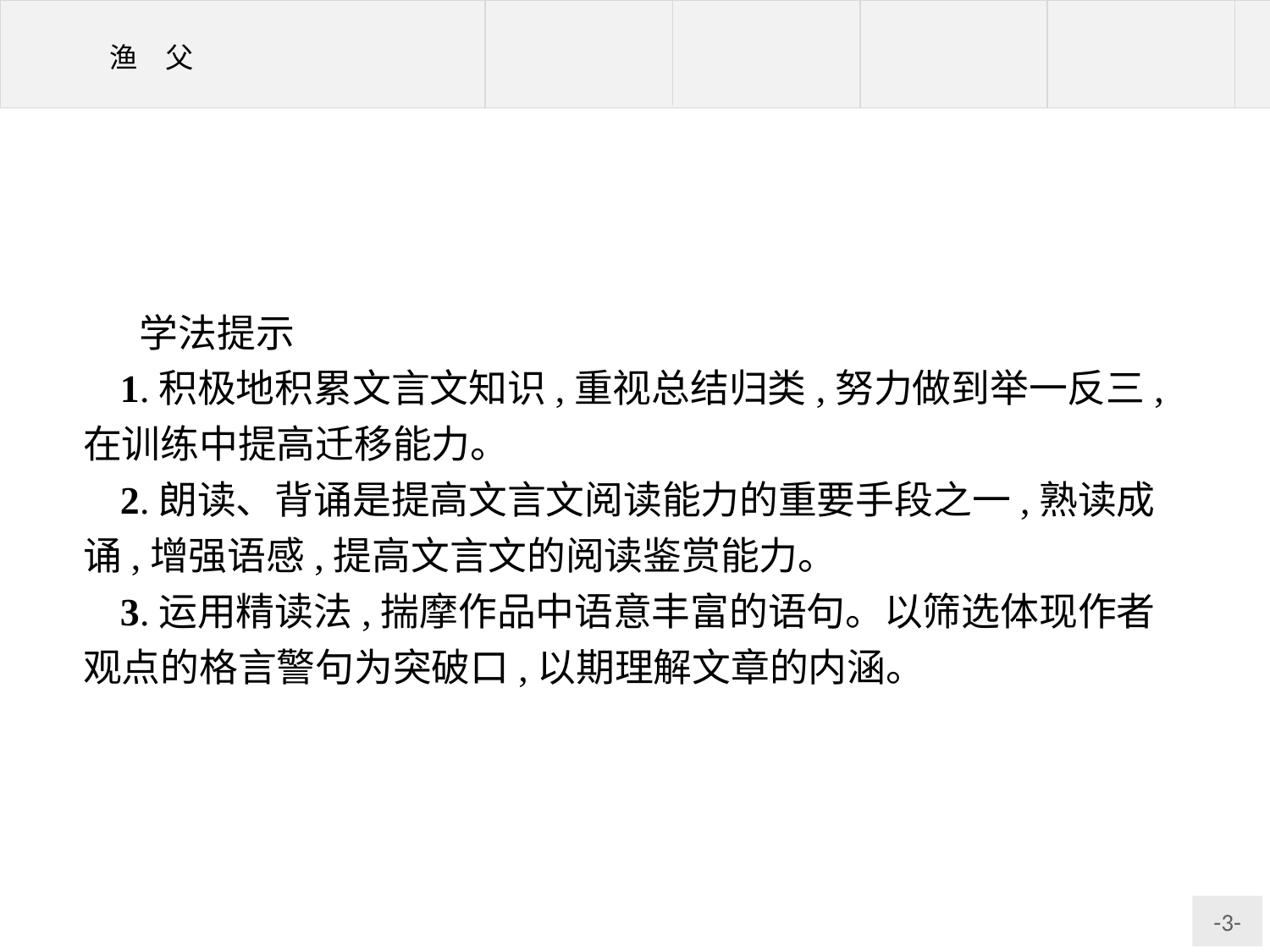

学法提示
1.积极地积累文言文知识,重视总结归类,努力做到举一反三,在训练中提高迁移能力。
2.朗读、背诵是提高文言文阅读能力的重要手段之一,熟读成诵,增强语感,提高文言文的阅读鉴赏能力。
3.运用精读法,揣摩作品中语意丰富的语句。以筛选体现作者观点的格言警句为突破口,以期理解文章的内涵。